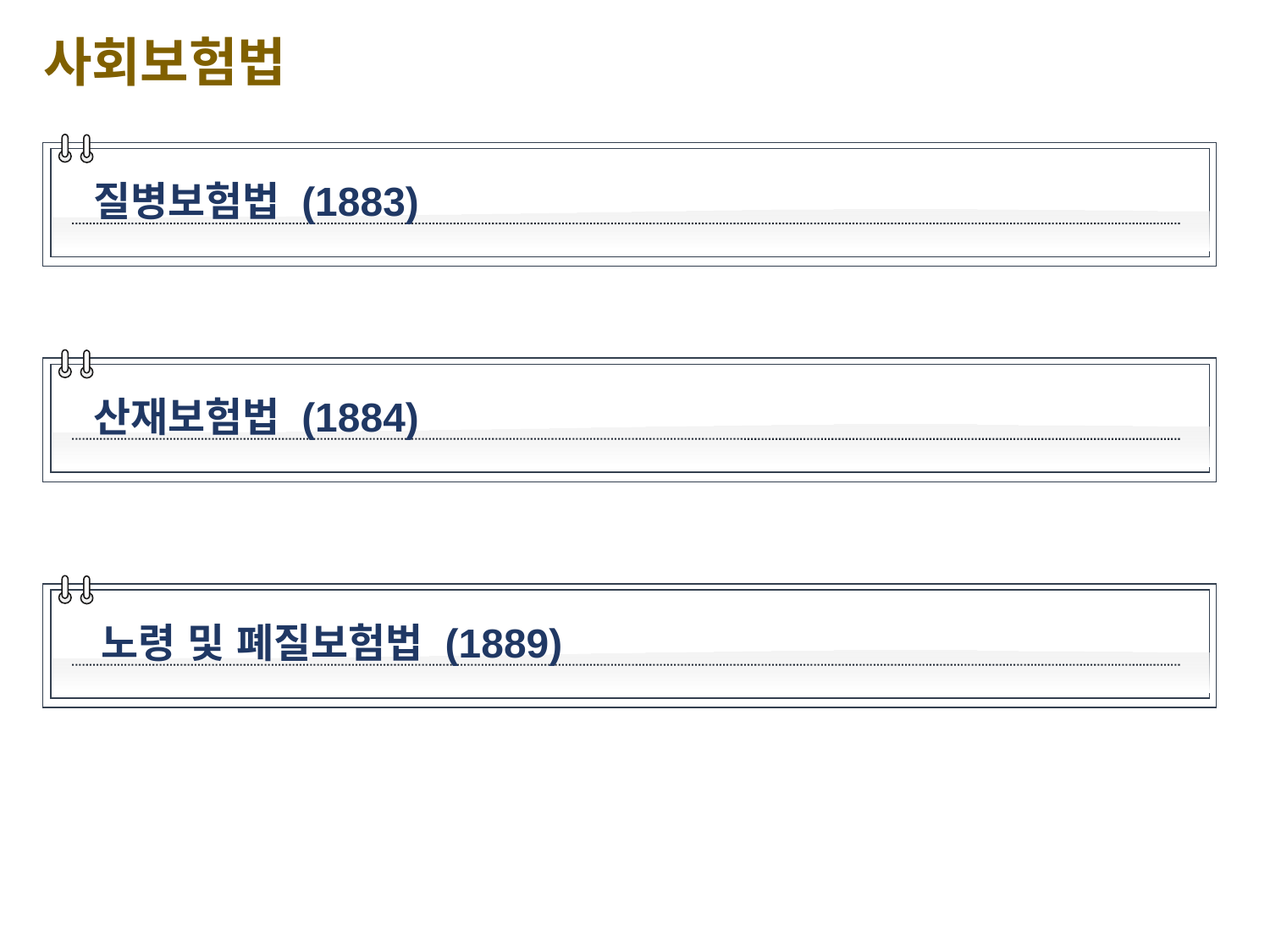

사회보험법

질병보험법 (1883)

산재보험법 (1884)

노령 및 폐질보험법 (1889)